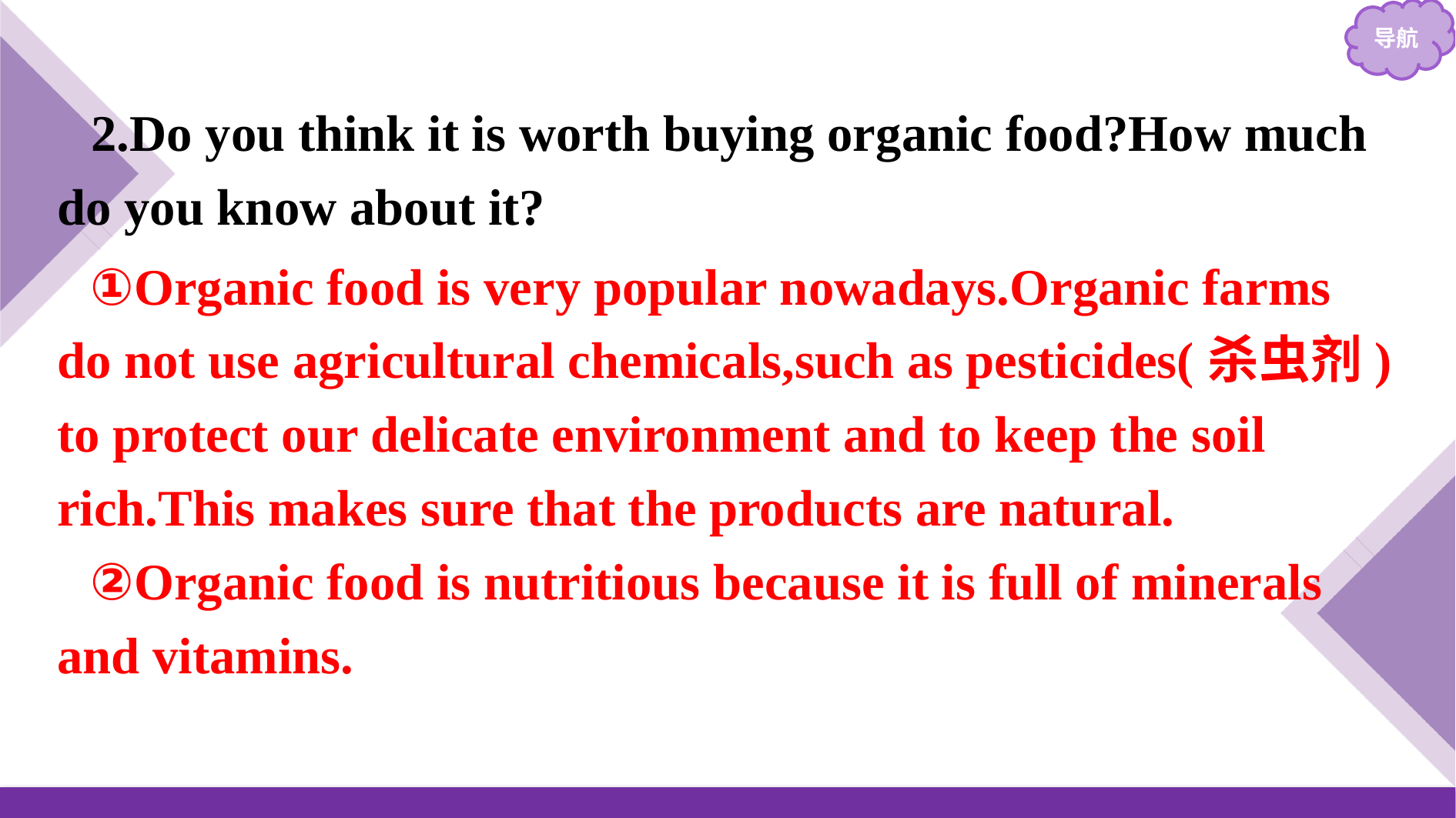

2.Do you think it is worth buying organic food?How much do you know about it?
①Organic food is very popular nowadays.Organic farms do not use agricultural chemicals,such as pesticides(杀虫剂) to protect our delicate environment and to keep the soil rich.This makes sure that the products are natural.
②Organic food is nutritious because it is full of minerals and vitamins.